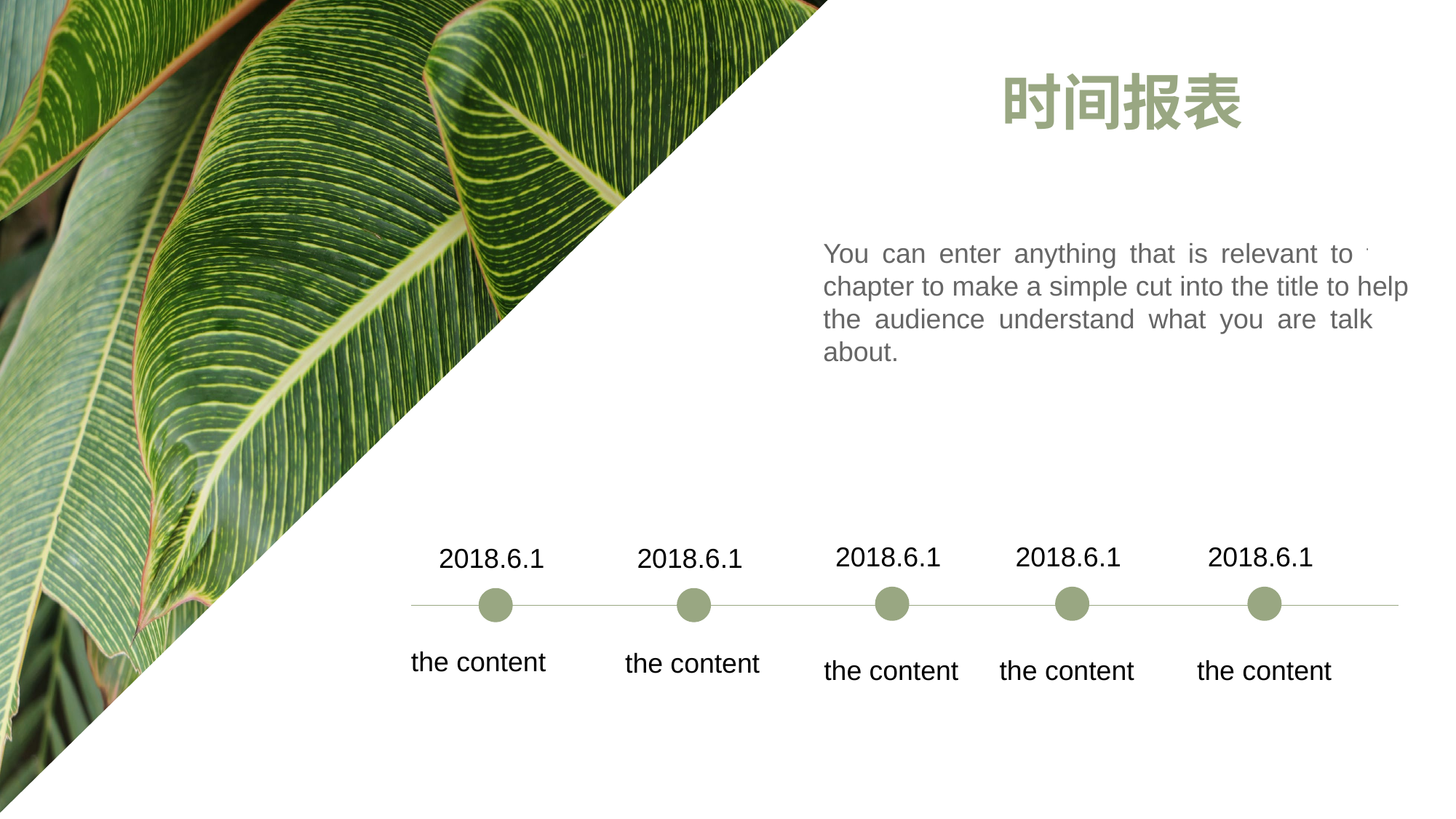

时间报表
You can enter anything that is relevant to this chapter to make a simple cut into the title to help the audience understand what you are talking about.
2018.6.1
2018.6.1
2018.6.1
2018.6.1
2018.6.1

the content
the content
the content
the content
the content